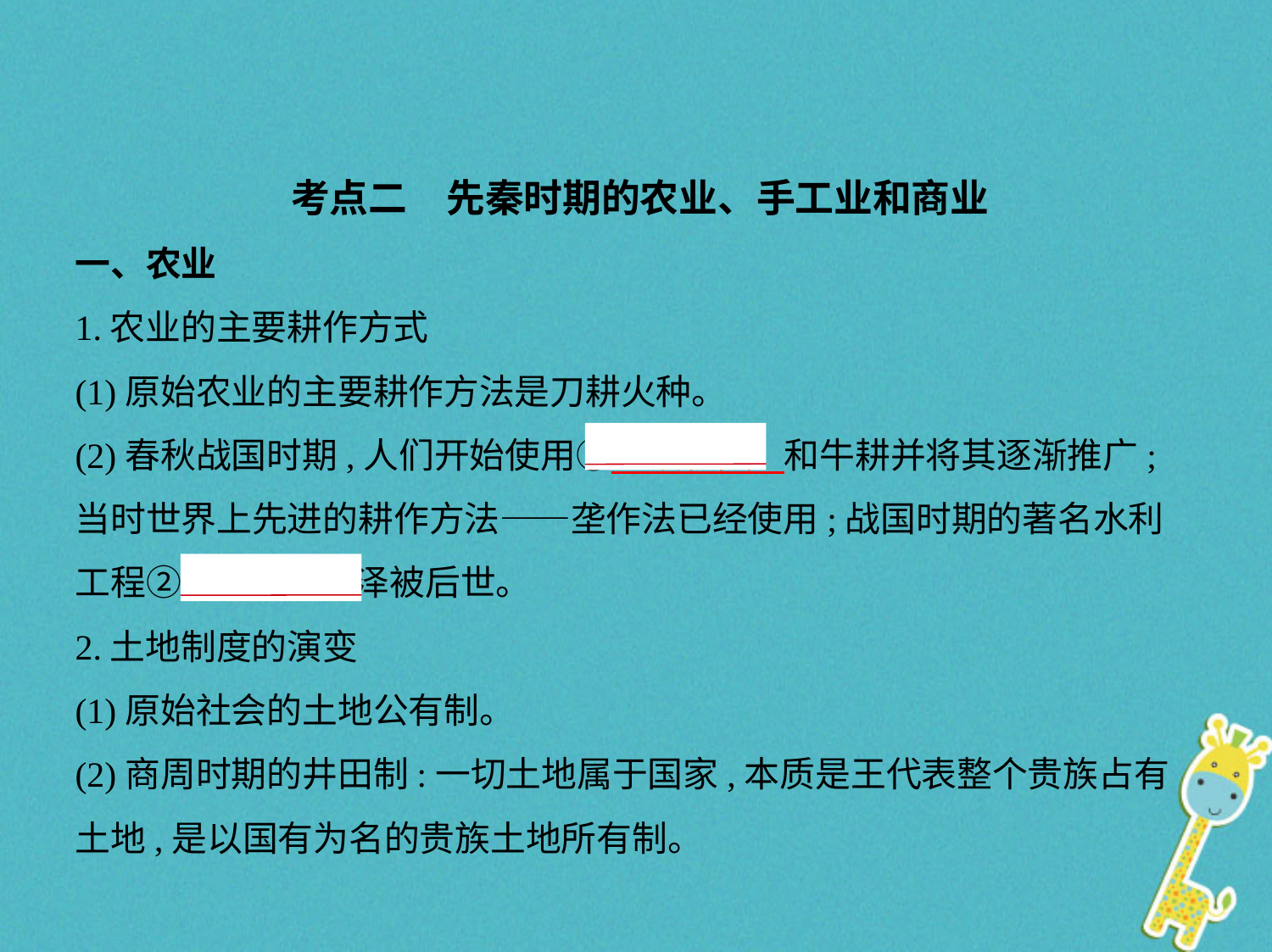

考点二　先秦时期的农业、手工业和商业
一、农业
1.农业的主要耕作方式
(1)原始农业的主要耕作方法是刀耕火种。
(2)春秋战国时期,人们开始使用①　铁农具    和牛耕并将其逐渐推广;
当时世界上先进的耕作方法——垄作法已经使用;战国时期的著名水利
工程②　都江堰    泽被后世。
2.土地制度的演变
(1)原始社会的土地公有制。
(2)商周时期的井田制:一切土地属于国家,本质是王代表整个贵族占有
土地,是以国有为名的贵族土地所有制。